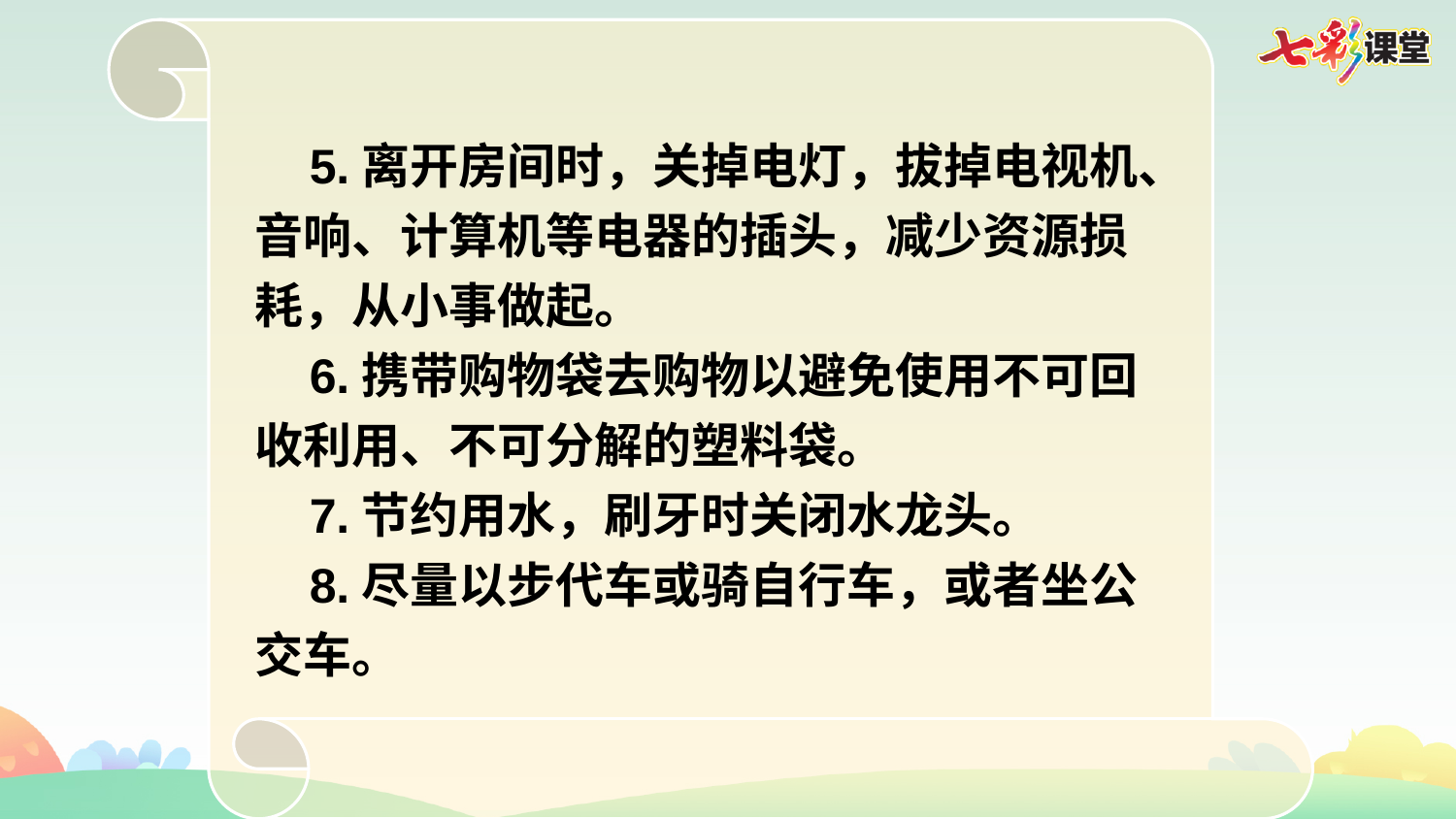

5.离开房间时，关掉电灯，拔掉电视机、音响、计算机等电器的插头，减少资源损耗，从小事做起。
    6.携带购物袋去购物以避免使用不可回收利用、不可分解的塑料袋。
    7.节约用水，刷牙时关闭水龙头。
    8.尽量以步代车或骑自行车，或者坐公交车。